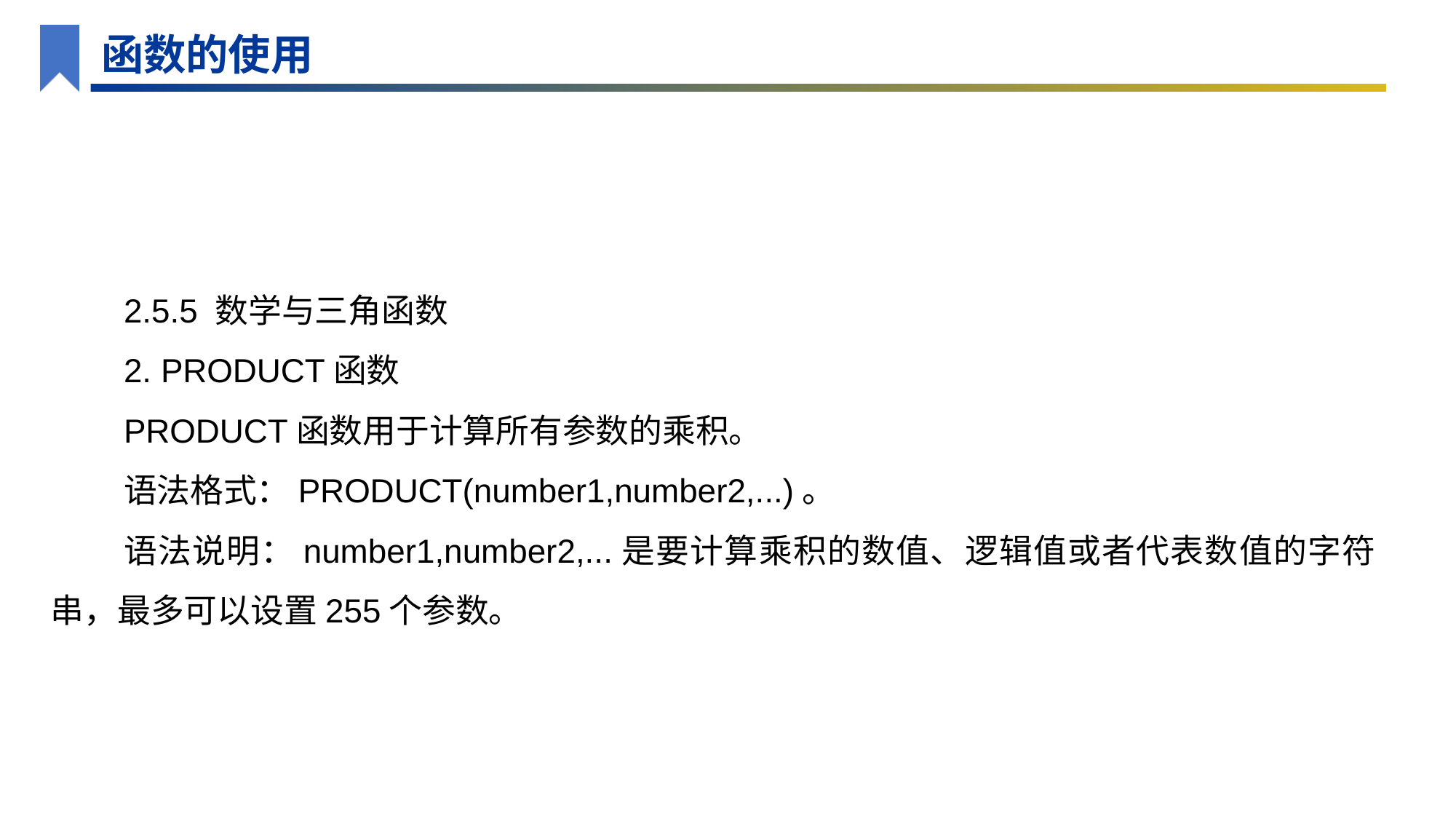

函数的使用
2.5.5 数学与三角函数
2. PRODUCT函数
PRODUCT函数用于计算所有参数的乘积。
语法格式：PRODUCT(number1,number2,...)。
语法说明：number1,number2,...是要计算乘积的数值、逻辑值或者代表数值的字符串，最多可以设置255个参数。